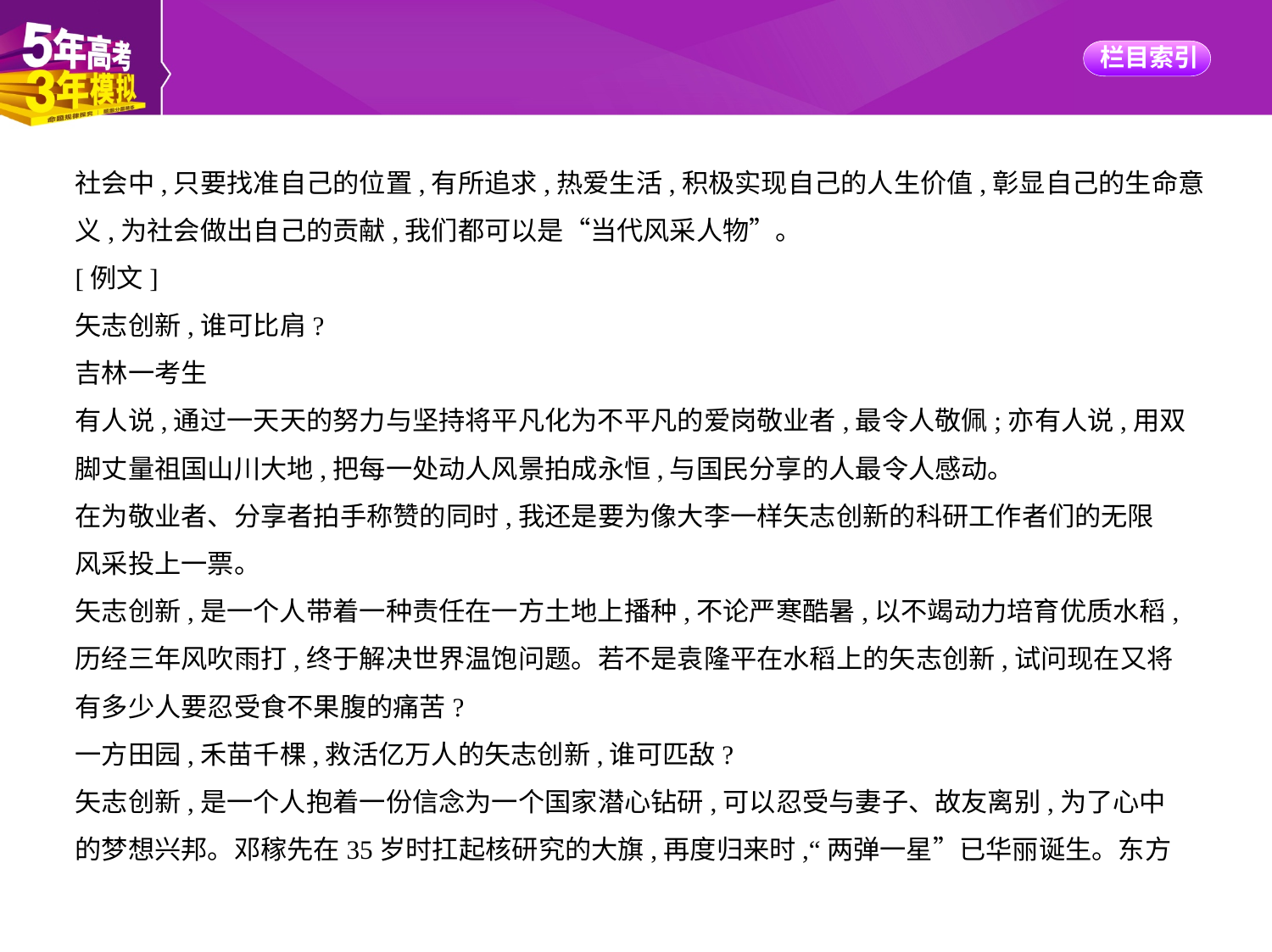

社会中,只要找准自己的位置,有所追求,热爱生活,积极实现自己的人生价值,彰显自己的生命意
义,为社会做出自己的贡献,我们都可以是“当代风采人物”。
[例文]
矢志创新,谁可比肩?
吉林一考生
有人说,通过一天天的努力与坚持将平凡化为不平凡的爱岗敬业者,最令人敬佩;亦有人说,用双
脚丈量祖国山川大地,把每一处动人风景拍成永恒,与国民分享的人最令人感动。
在为敬业者、分享者拍手称赞的同时,我还是要为像大李一样矢志创新的科研工作者们的无限
风采投上一票。
矢志创新,是一个人带着一种责任在一方土地上播种,不论严寒酷暑,以不竭动力培育优质水稻,
历经三年风吹雨打,终于解决世界温饱问题。若不是袁隆平在水稻上的矢志创新,试问现在又将
有多少人要忍受食不果腹的痛苦?
一方田园,禾苗千棵,救活亿万人的矢志创新,谁可匹敌?
矢志创新,是一个人抱着一份信念为一个国家潜心钻研,可以忍受与妻子、故友离别,为了心中
的梦想兴邦。邓稼先在35岁时扛起核研究的大旗,再度归来时,“两弹一星”已华丽诞生。东方